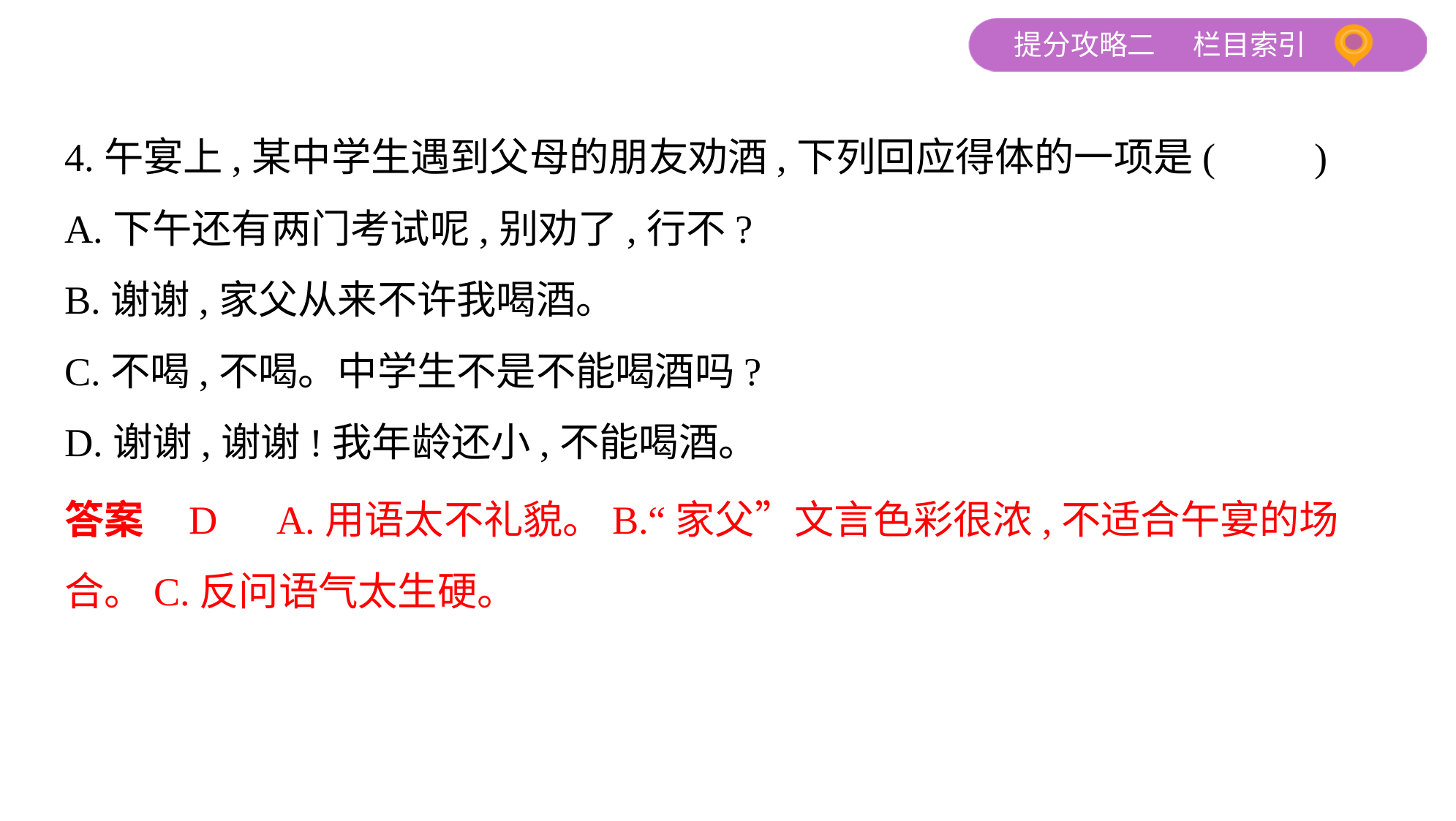

4.午宴上,某中学生遇到父母的朋友劝酒,下列回应得体的一项是(　　)
A.下午还有两门考试呢,别劝了,行不?
B.谢谢,家父从来不许我喝酒。
C.不喝,不喝。中学生不是不能喝酒吗?
D.谢谢,谢谢!我年龄还小,不能喝酒。
答案    D　A.用语太不礼貌。B.“家父”文言色彩很浓,不适合午宴的场
合。C.反问语气太生硬。